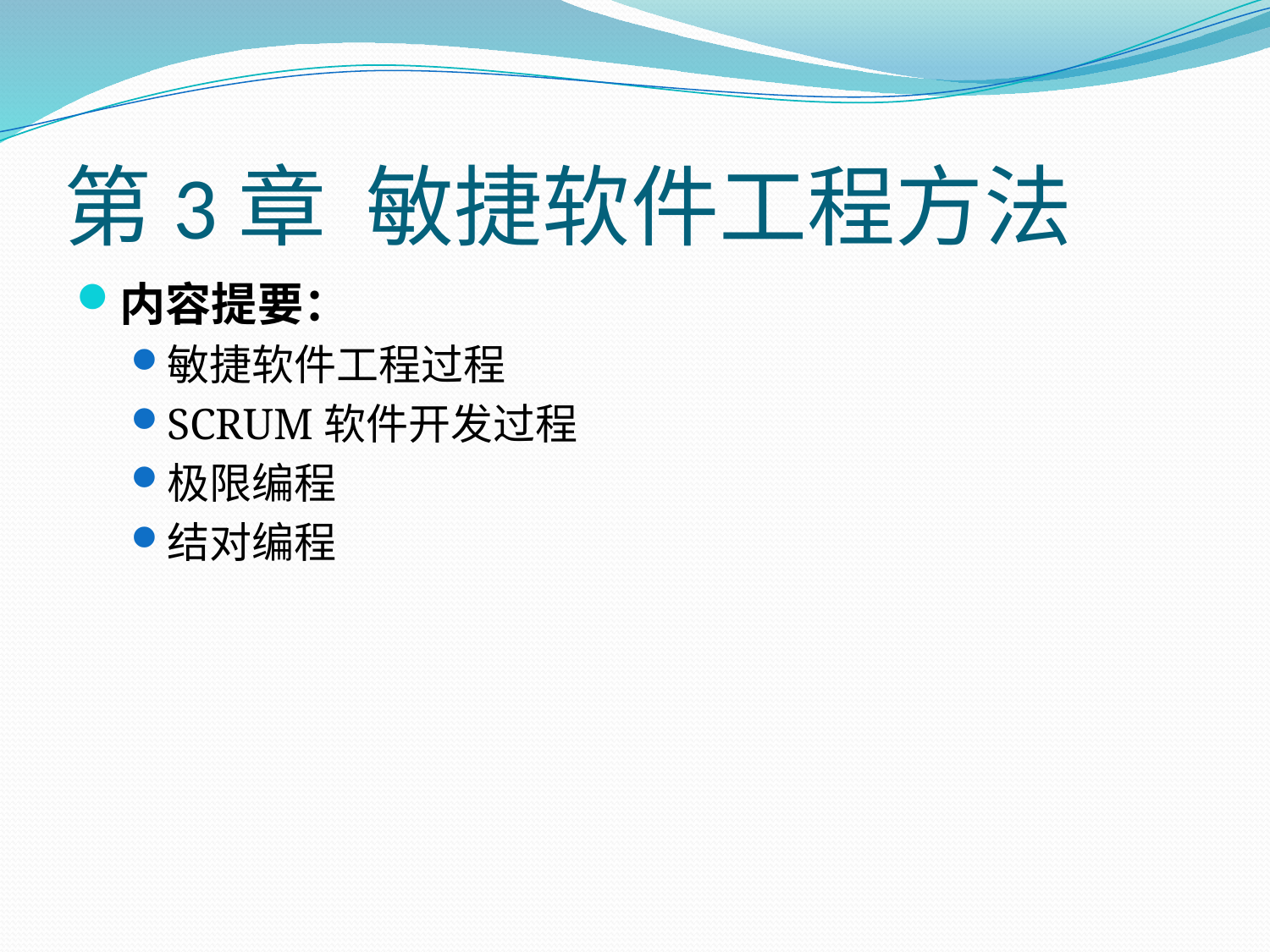

# 第3章  敏捷软件工程方法
内容提要：
敏捷软件工程过程
SCRUM软件开发过程
极限编程
结对编程